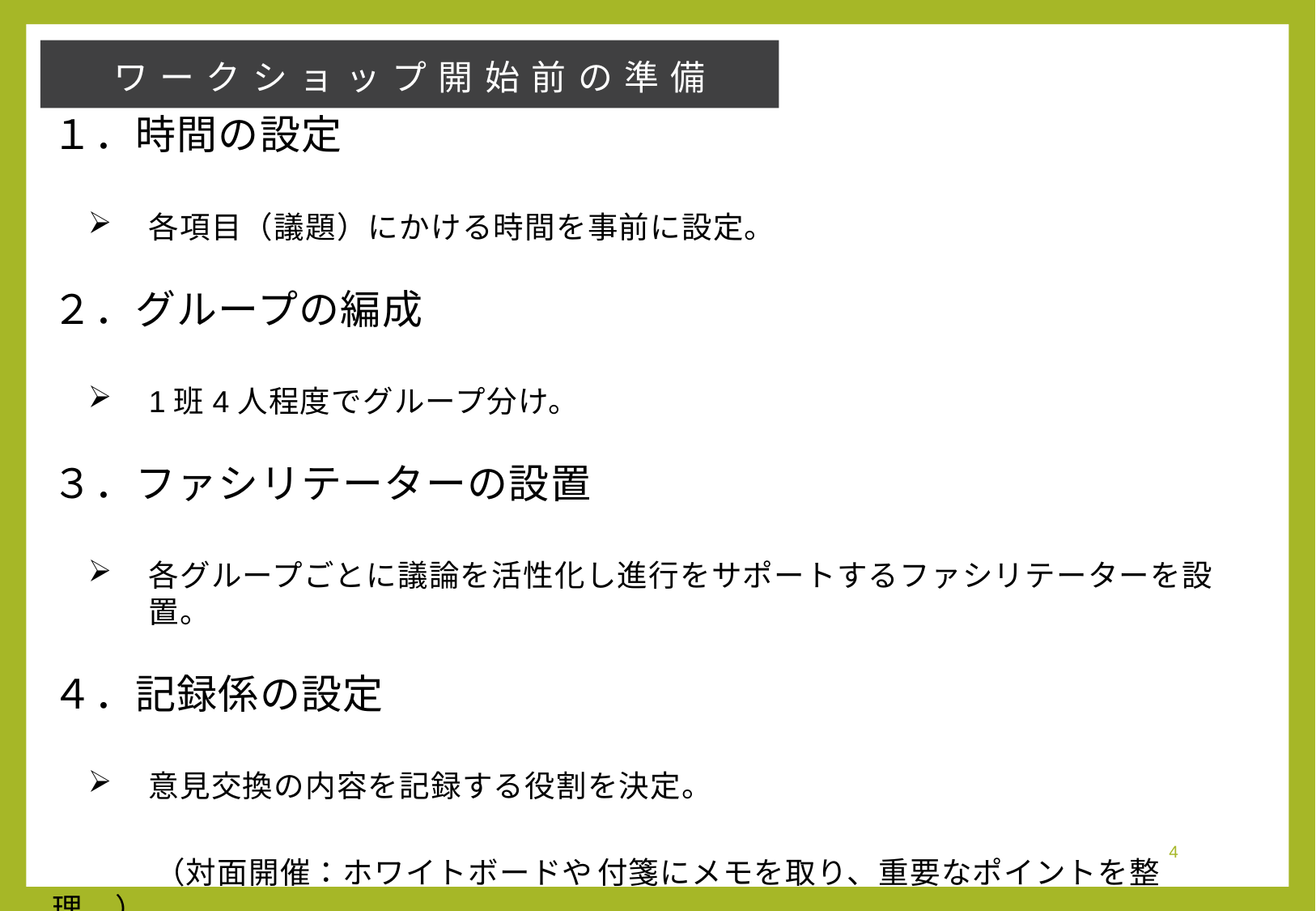

ワークショップ開始前の準備
１．時間の設定
各項目（議題）にかける時間を事前に設定。
２．グループの編成
1班4人程度でグループ分け。
３．ファシリテーターの設置
各グループごとに議論を活性化し進行をサポートするファシリテーターを設置。
４．記録係の設定
意見交換の内容を記録する役割を決定。
　　     （対面開催：ホワイトボードや 付箋にメモを取り、重要なポイントを整理。）
　　     （オンライン開催：アプリケーションのメモ機能やWordで重要ポイントを整理。）
５．ワークショップのルール説明
全員が発言する機会を持つ、相手の意見を尊重する、などのルールを予め説明。
4